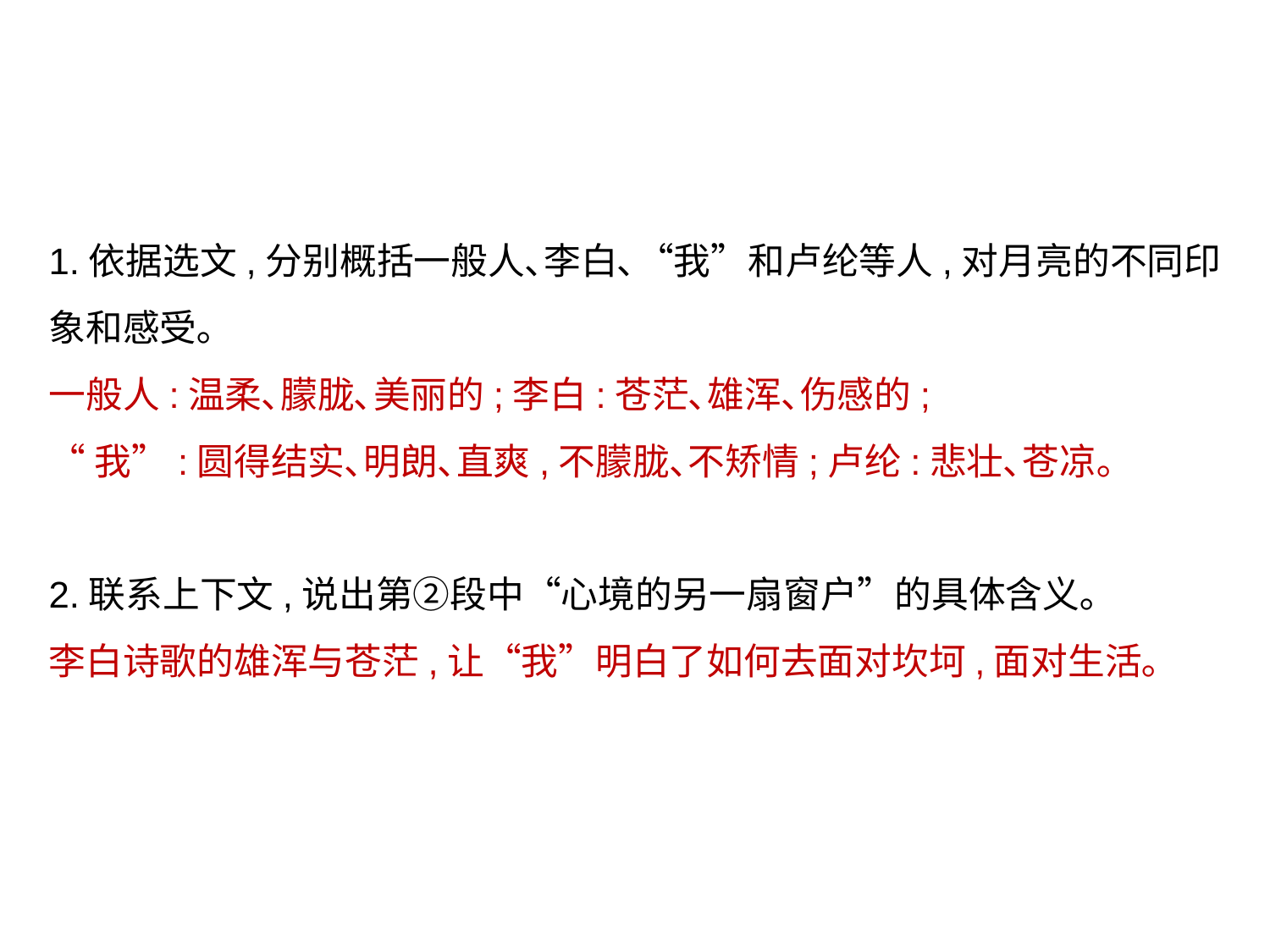

1.依据选文,分别概括一般人､李白､“我”和卢纶等人,对月亮的不同印象和感受｡
一般人:温柔､朦胧､美丽的;李白:苍茫､雄浑､伤感的;
“我”:圆得结实､明朗､直爽,不朦胧､不矫情;卢纶:悲壮､苍凉｡

2.联系上下文,说出第②段中“心境的另一扇窗户”的具体含义｡
李白诗歌的雄浑与苍茫,让“我”明白了如何去面对坎坷,面对生活｡